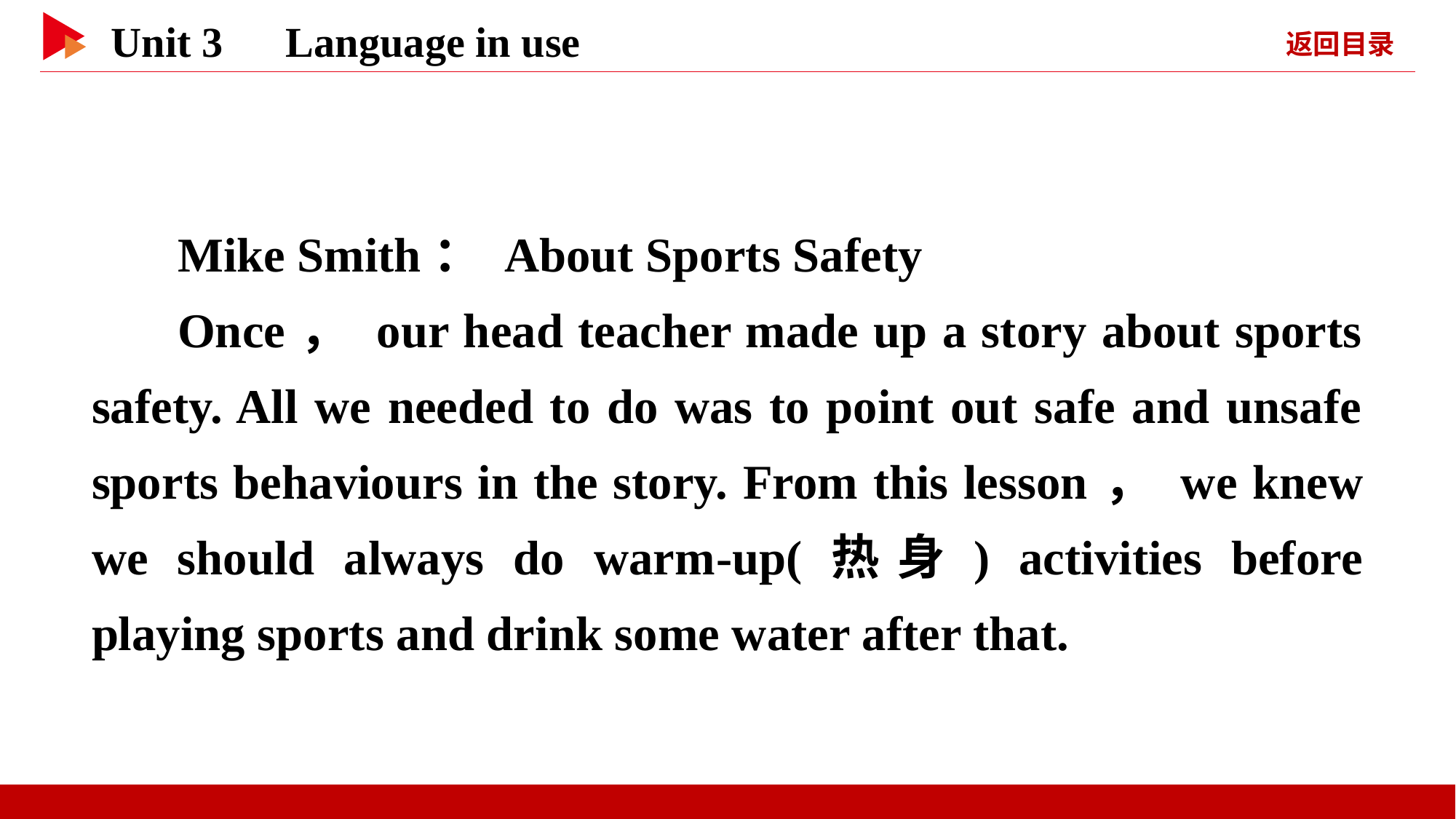

Mike Smith： About Sports Safety
Once， our head teacher made up a story about sports safety. All we needed to do was to point out safe and unsafe sports behaviours in the story. From this lesson， we knew we should always do warm-up(热身) activities before playing sports and drink some water after that.